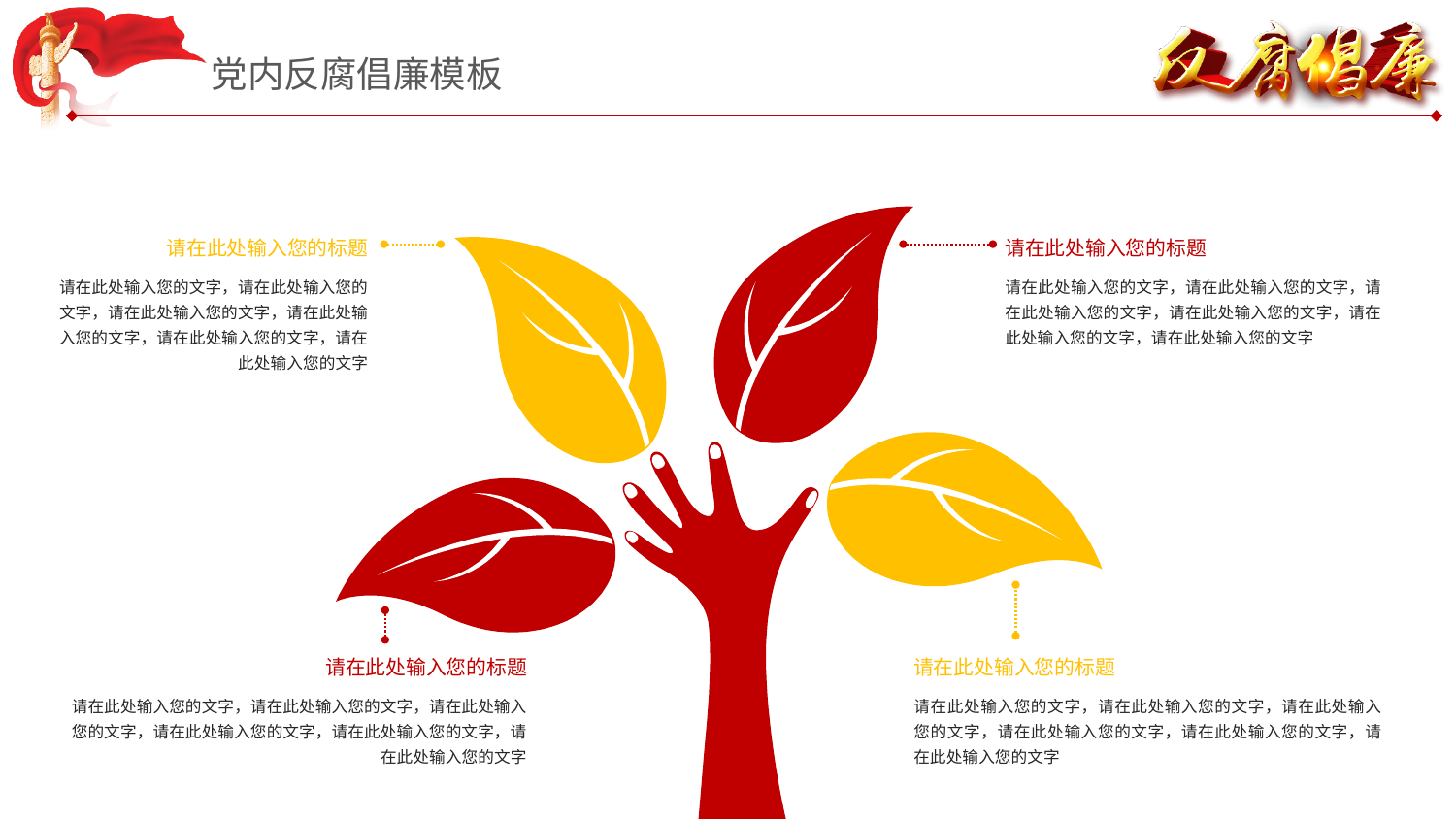

党内反腐倡廉模板
请在此处输入您的标题
请在此处输入您的文字，请在此处输入您的文字，请在此处输入您的文字，请在此处输入您的文字，请在此处输入您的文字，请在此处输入您的文字
请在此处输入您的标题
请在此处输入您的文字，请在此处输入您的文字，请在此处输入您的文字，请在此处输入您的文字，请在此处输入您的文字，请在此处输入您的文字

请在此处输入您的标题
请在此处输入您的文字，请在此处输入您的文字，请在此处输入您的文字，请在此处输入您的文字，请在此处输入您的文字，请在此处输入您的文字
请在此处输入您的标题
请在此处输入您的文字，请在此处输入您的文字，请在此处输入您的文字，请在此处输入您的文字，请在此处输入您的文字，请在此处输入您的文字